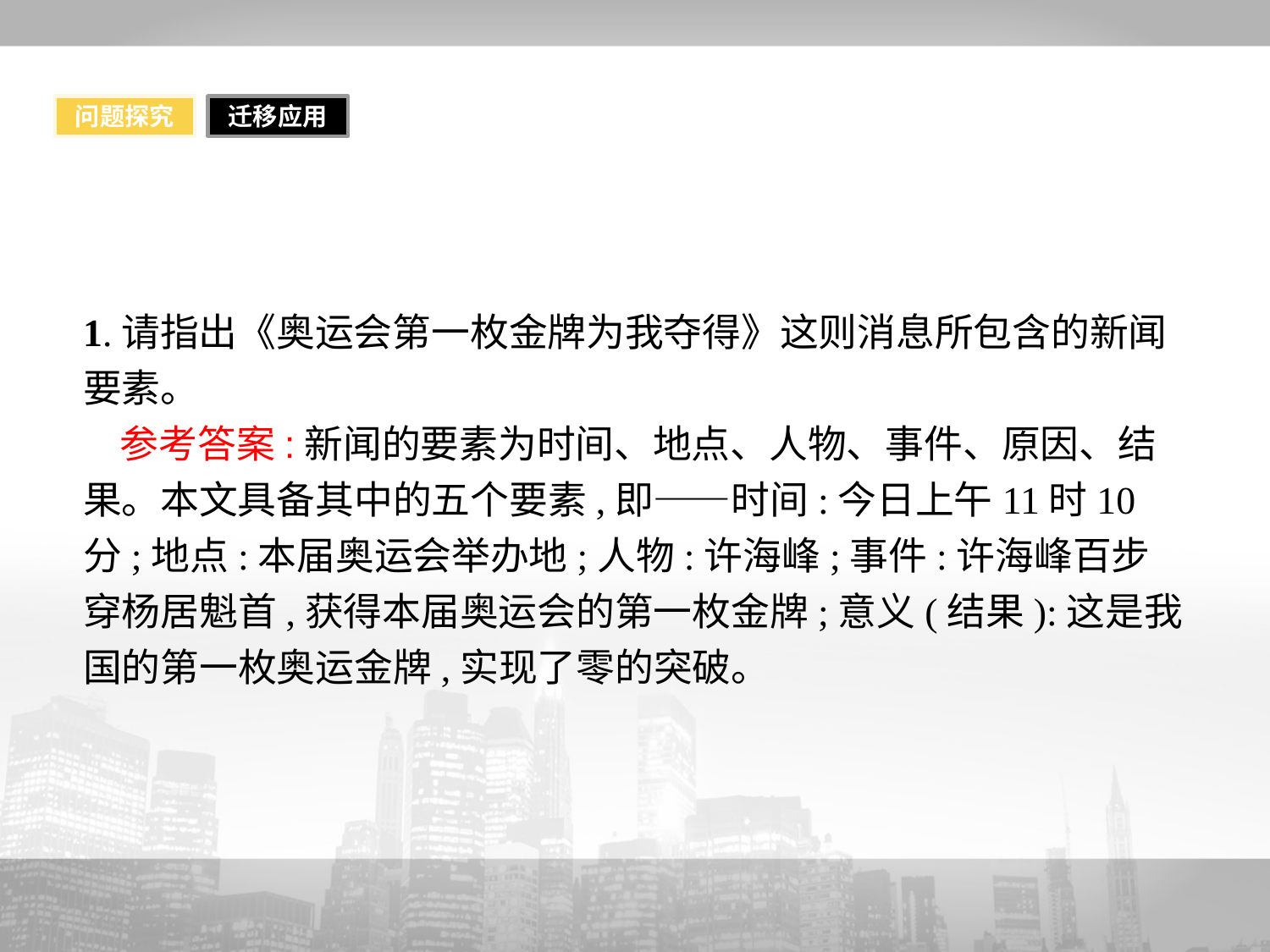

问题探究
迁移应用
1.请指出《奥运会第一枚金牌为我夺得》这则消息所包含的新闻要素。
参考答案:新闻的要素为时间、地点、人物、事件、原因、结果。本文具备其中的五个要素,即——时间:今日上午11时10分;地点:本届奥运会举办地;人物:许海峰;事件:许海峰百步穿杨居魁首,获得本届奥运会的第一枚金牌;意义(结果):这是我国的第一枚奥运金牌,实现了零的突破。